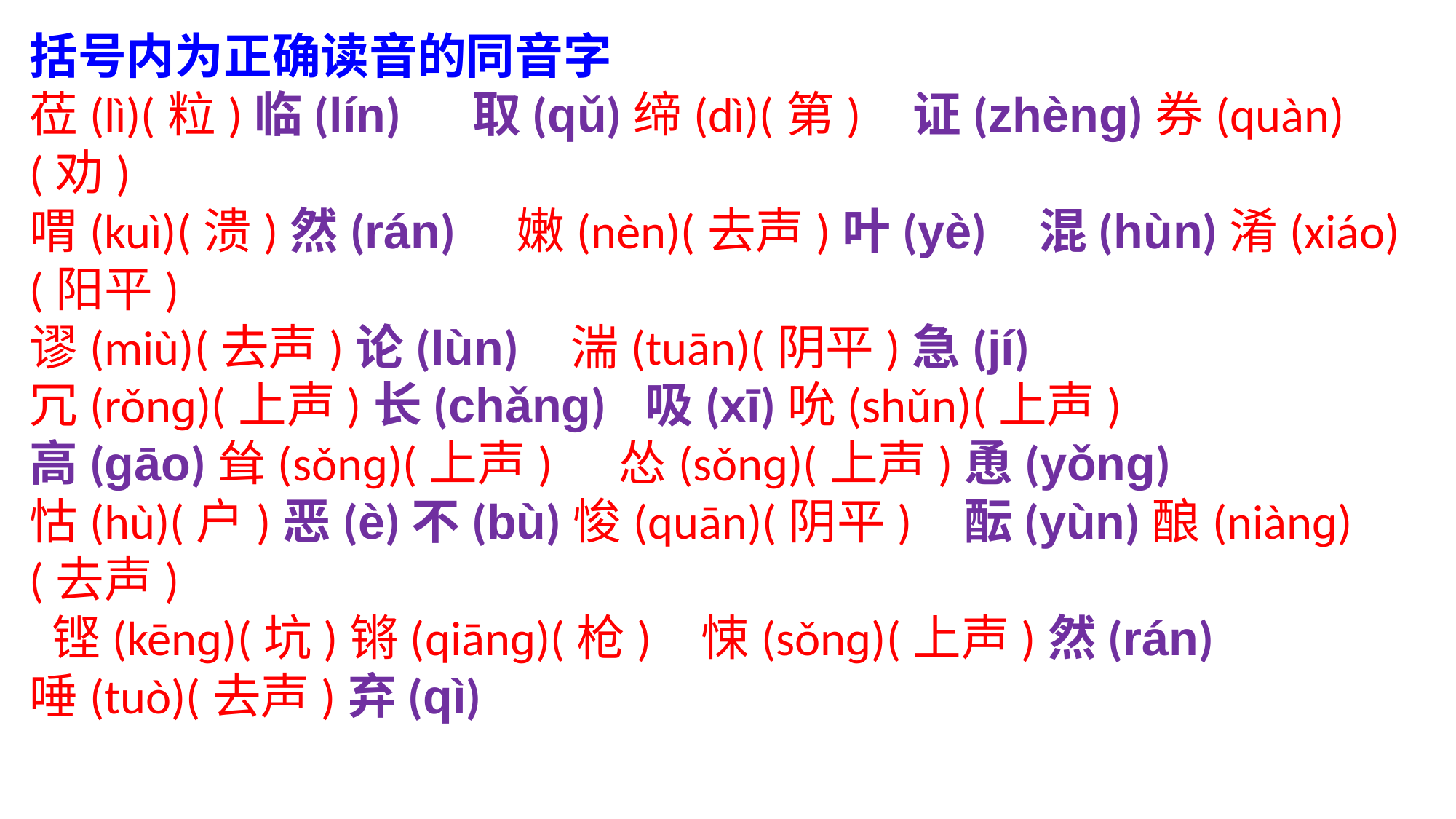

括号内为正确读音的同音字
莅(lì)(粒)临(lín)     取(qǔ)缔(dì)(第)   证(zhènɡ)券(quàn)(劝)
喟(kuì)(溃)然(rán)    嫩(nèn)(去声)叶(yè)   混(hùn)淆(xiáo)(阳平)
谬(miù)(去声)论(lùn)   湍(tuān)(阴平)急(jí)
冗(rǒnɡ)(上声)长(chǎnɡ)  吸(xī)吮(shǔn)(上声)
高(ɡāo)耸(sǒnɡ)(上声)    怂(sǒnɡ)(上声)恿(yǒnɡ)
怙(hù)(户)恶(è)不(bù)悛(quān)(阴平)   酝(yùn)酿(niànɡ)(去声)
 铿(kēnɡ)(坑)锵(qiānɡ)(枪)   悚(sǒnɡ)(上声)然(rán)
唾(tuò)(去声)弃(qì)